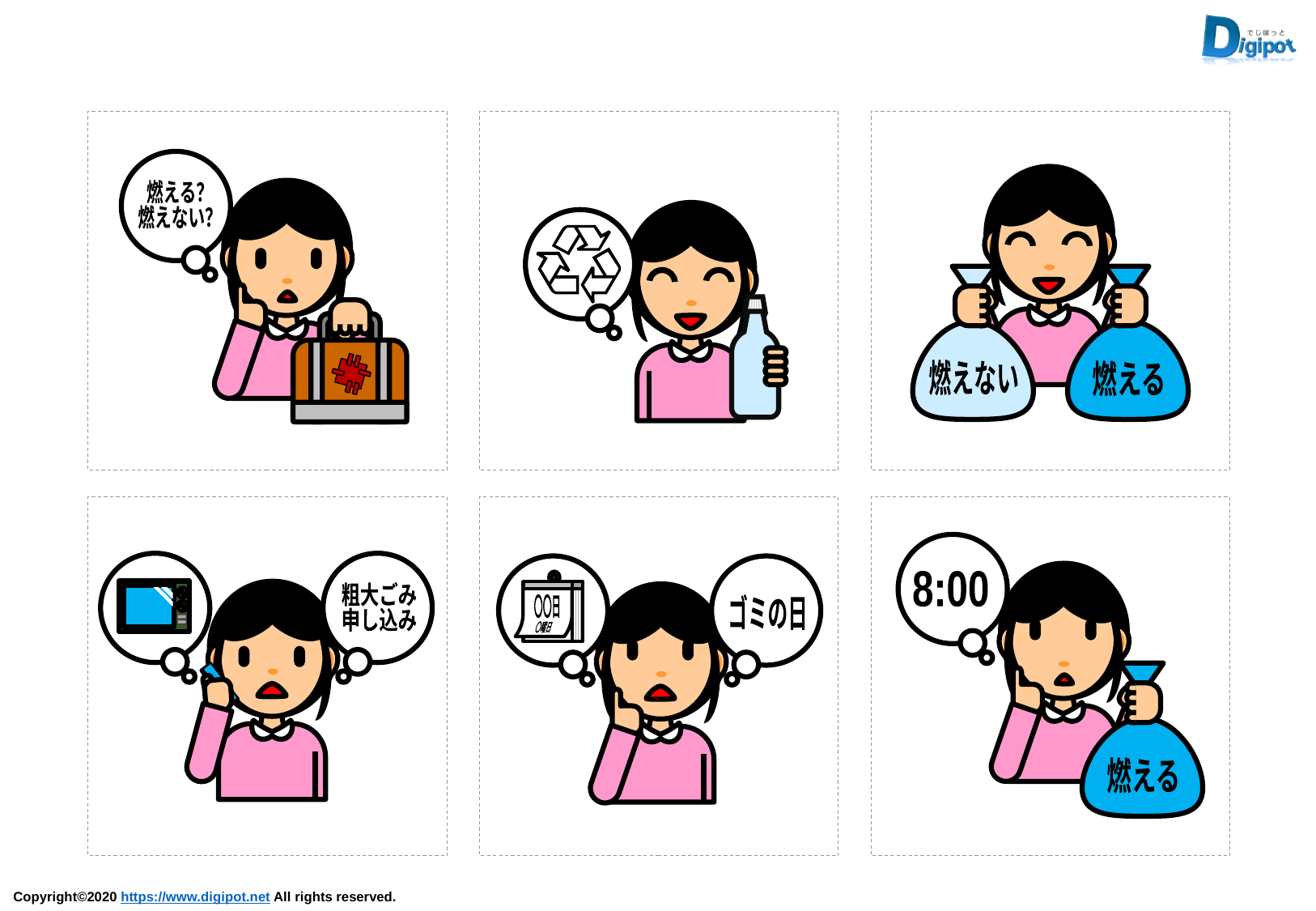

燃える？
燃えない？

燃えない
燃える

燃える
8:00

粗大ごみ
申し込み

〇〇日
〇曜日

ゴミの日